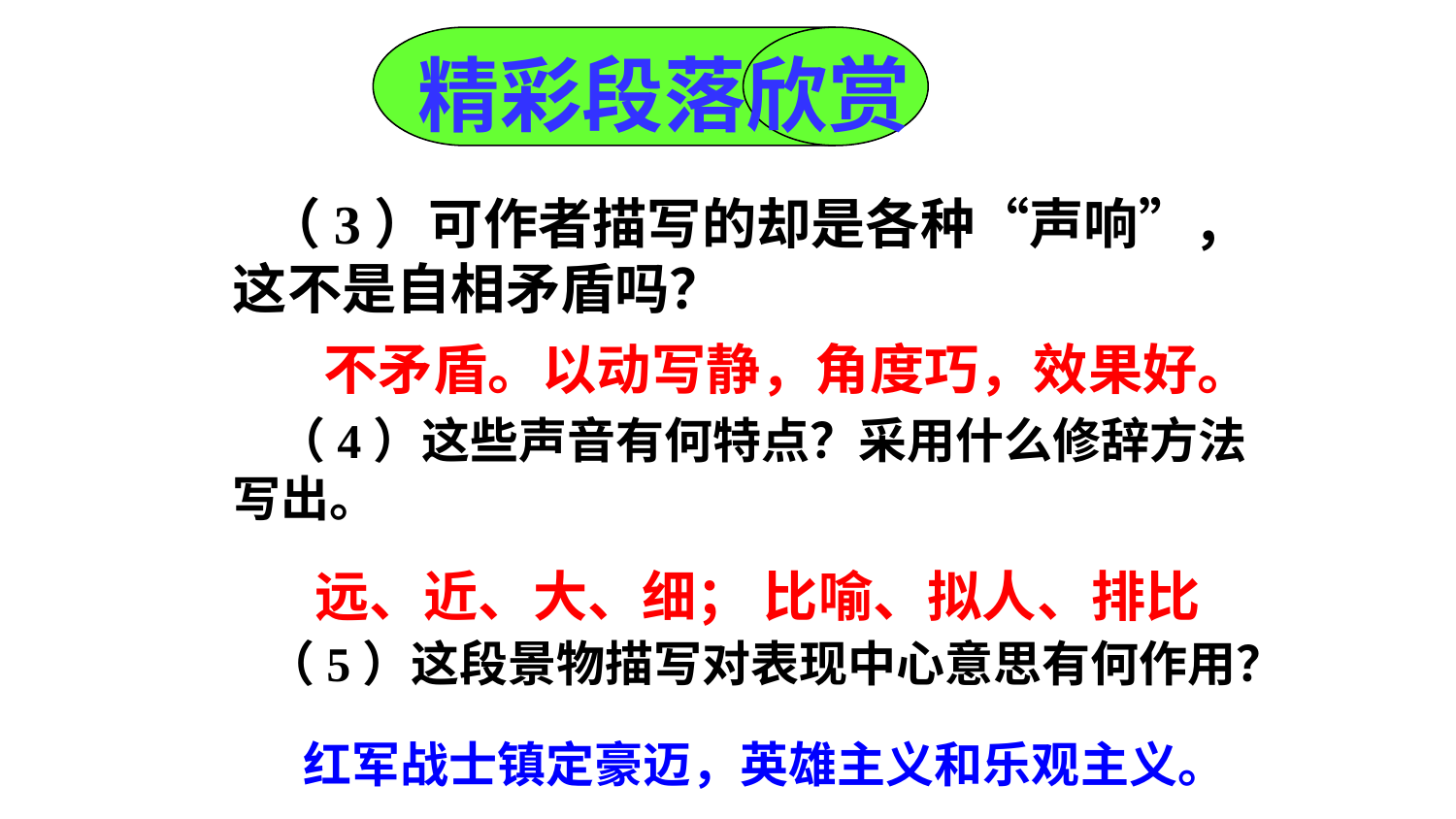

精彩段落欣赏
  （3）可作者描写的却是各种“声响”，这不是自相矛盾吗？
   （4）这些声音有何特点？采用什么修辞方法写出。

  （5）这段景物描写对表现中心意思有何作用？
不矛盾。以动写静，角度巧，效果好。

远、近、大、细； 比喻、拟人、排比
红军战士镇定豪迈，英雄主义和乐观主义。